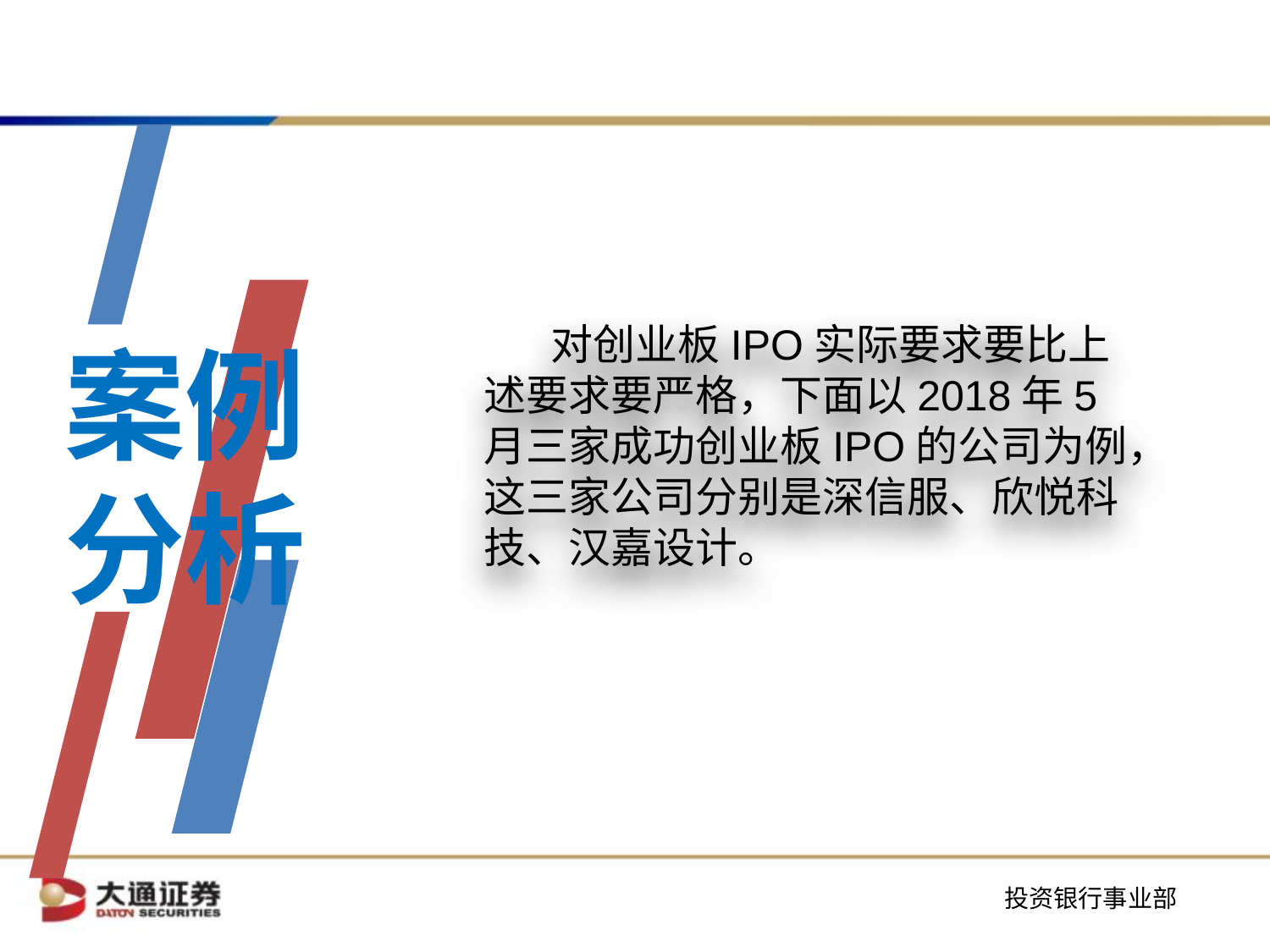

对创业板IPO实际要求要比上述要求要严格，下面以2018年5月三家成功创业板IPO的公司为例，这三家公司分别是深信服、欣悦科技、汉嘉设计。
案例分析
Click On Add Related Title Words
点击添加相关标题文字